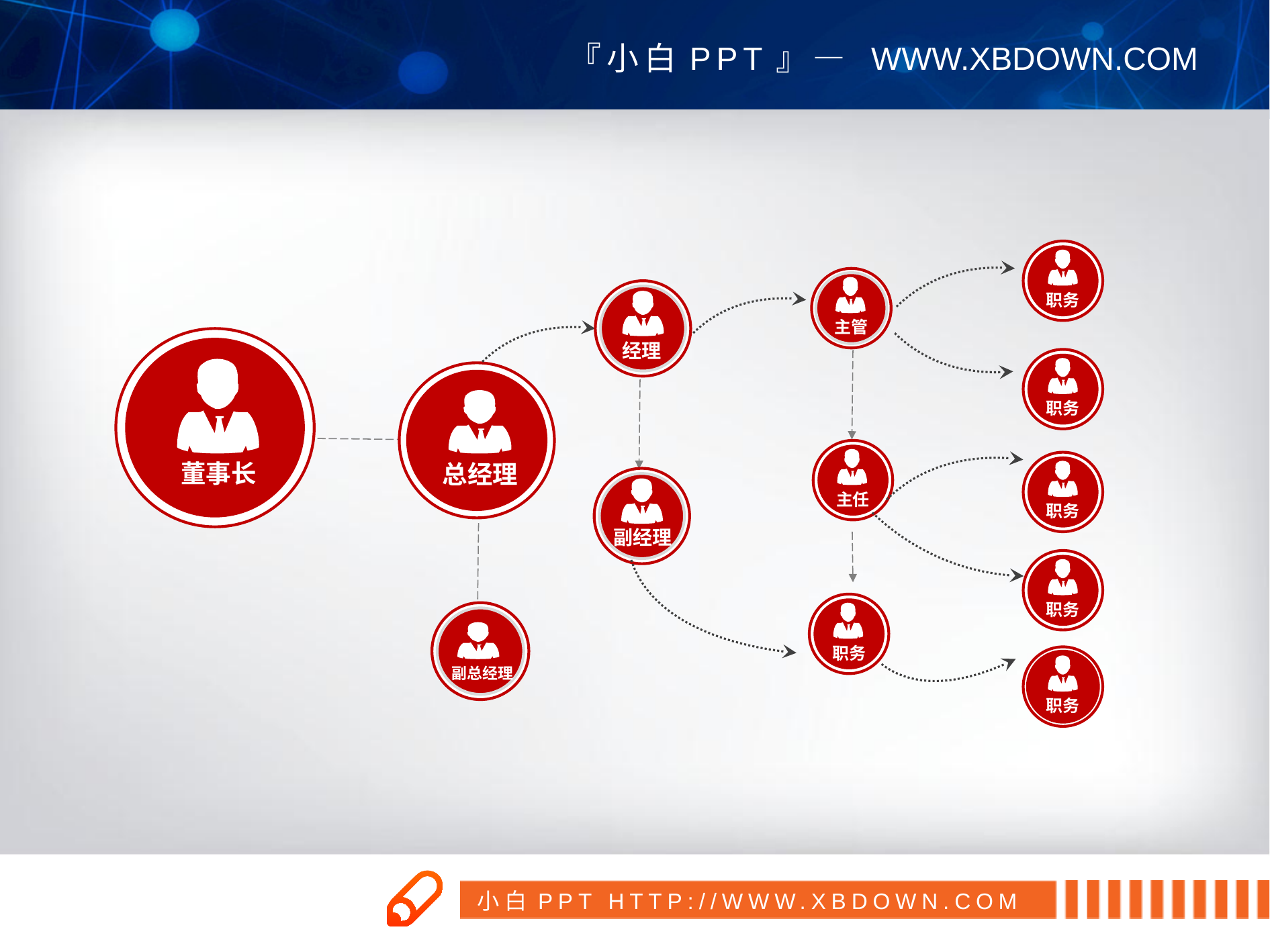

职务

主管

经理

职务

董事长
总经理

主任
职务

副经理

职务

职务

副总经理
职务